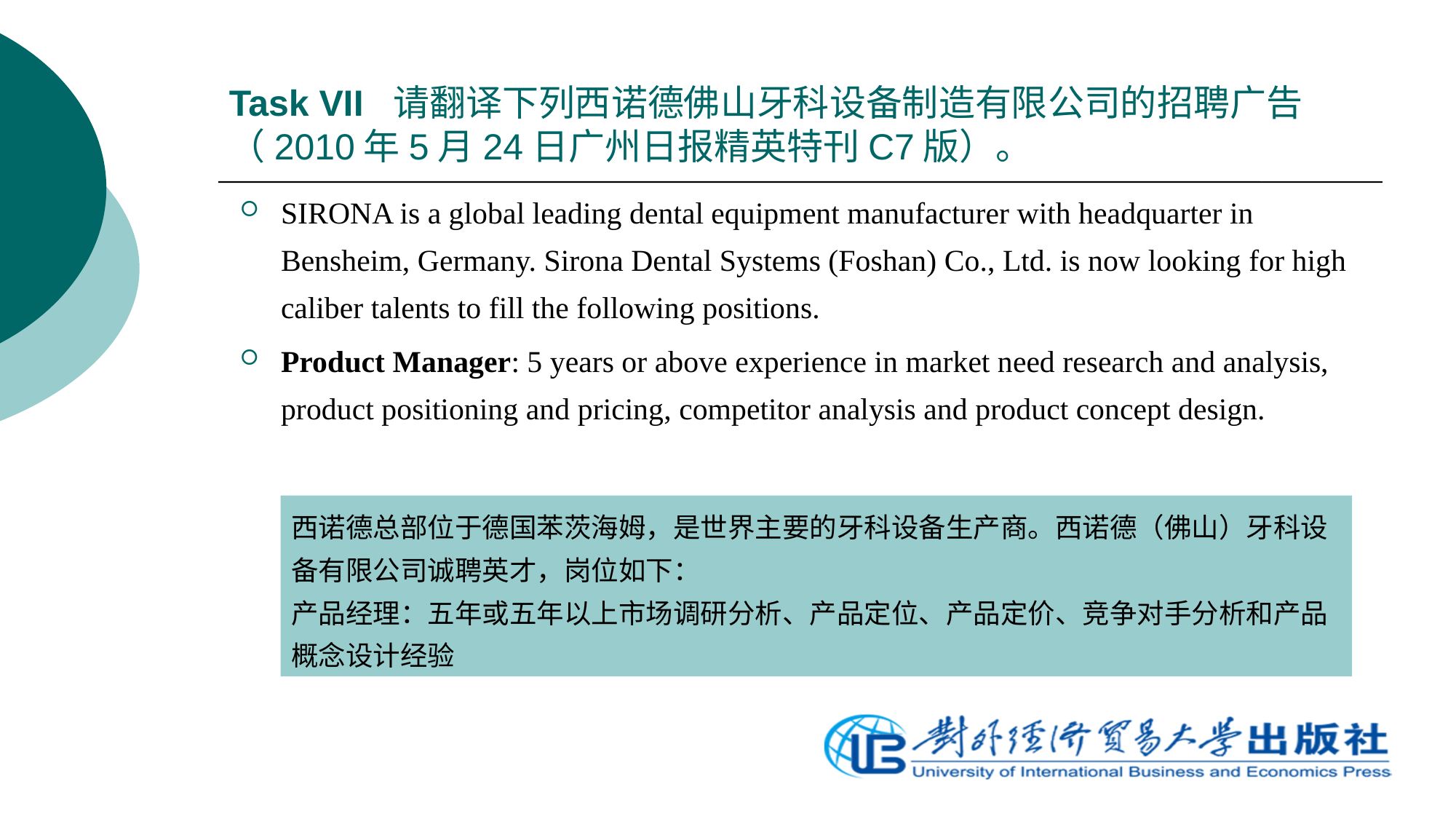

# Task VII  请翻译下列西诺德佛山牙科设备制造有限公司的招聘广告（2010年5月24日广州日报精英特刊C7版）。
SIRONA is a global leading dental equipment manufacturer with headquarter in Bensheim, Germany. Sirona Dental Systems (Foshan) Co., Ltd. is now looking for high caliber talents to fill the following positions.
Product Manager: 5 years or above experience in market need research and analysis, product positioning and pricing, competitor analysis and product concept design.
西诺德总部位于德国苯茨海姆，是世界主要的牙科设备生产商。西诺德（佛山）牙科设备有限公司诚聘英才，岗位如下：
产品经理：五年或五年以上市场调研分析、产品定位、产品定价、竞争对手分析和产品概念设计经验